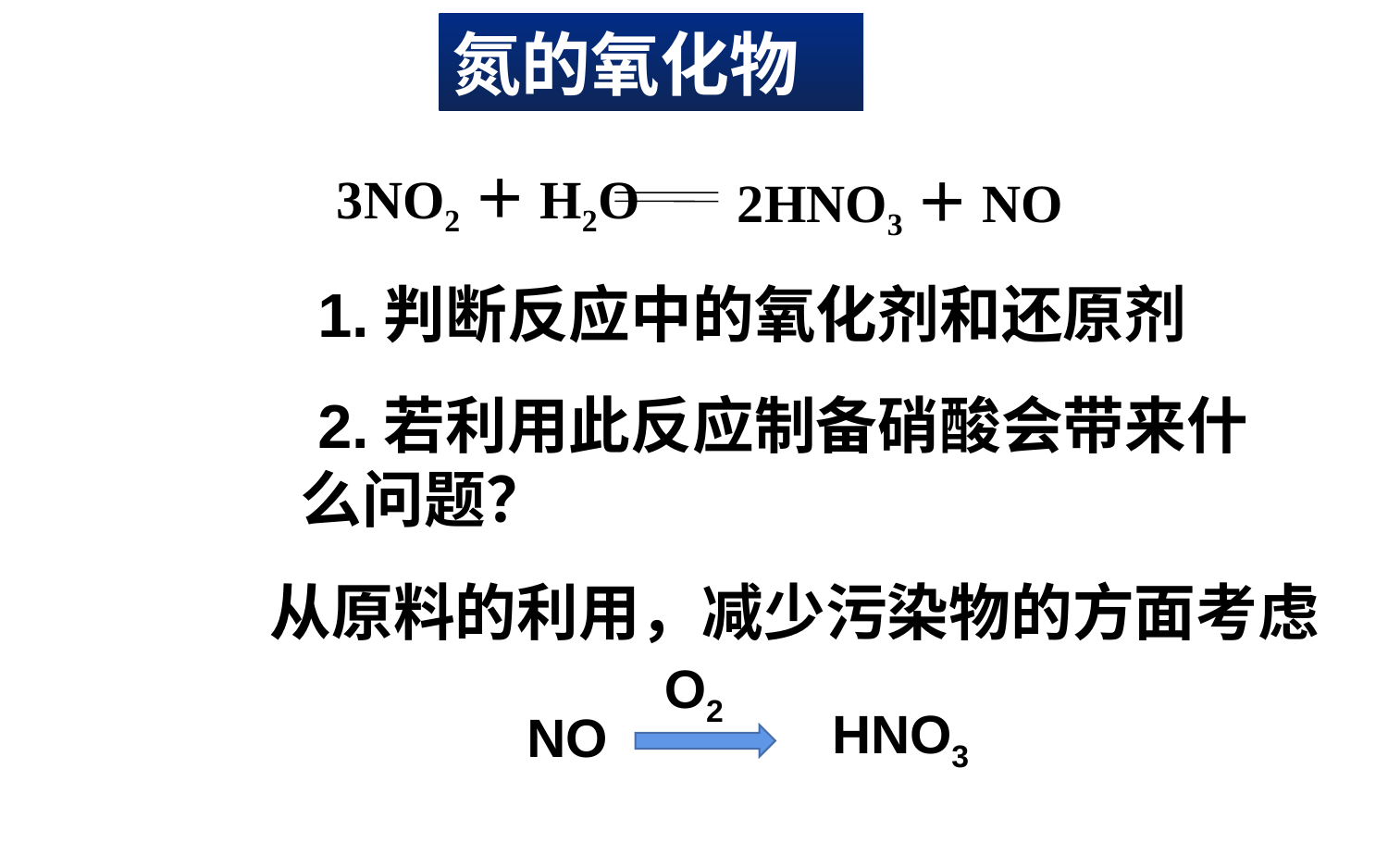

氮的氧化物
3NO2＋H2O
2HNO3＋NO

 1.判断反应中的氧化剂和还原剂
 2.若利用此反应制备硝酸会带来什么问题？
从原料的利用，减少污染物的方面考虑
O2
NO
HNO3